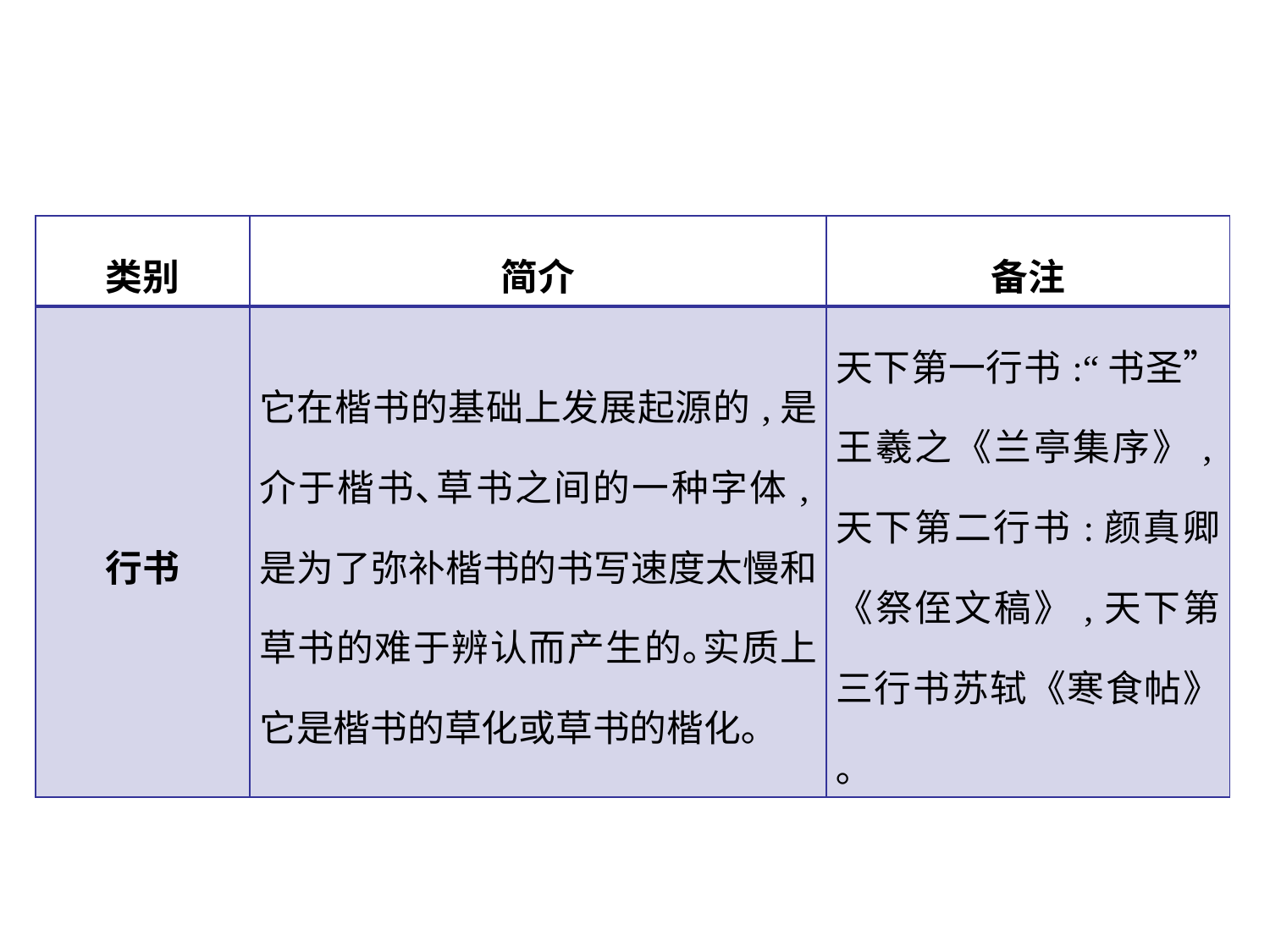

| 类别 | 简介 | 备注 |
| --- | --- | --- |
| 行书 | 它在楷书的基础上发展起源的,是介于楷书､草书之间的一种字体,是为了弥补楷书的书写速度太慢和草书的难于辨认而产生的｡实质上它是楷书的草化或草书的楷化｡ | 天下第一行书:“书圣”王羲之《兰亭集序》,天下第二行书:颜真卿《祭侄文稿》,天下第三行书苏轼《寒食帖》｡ |